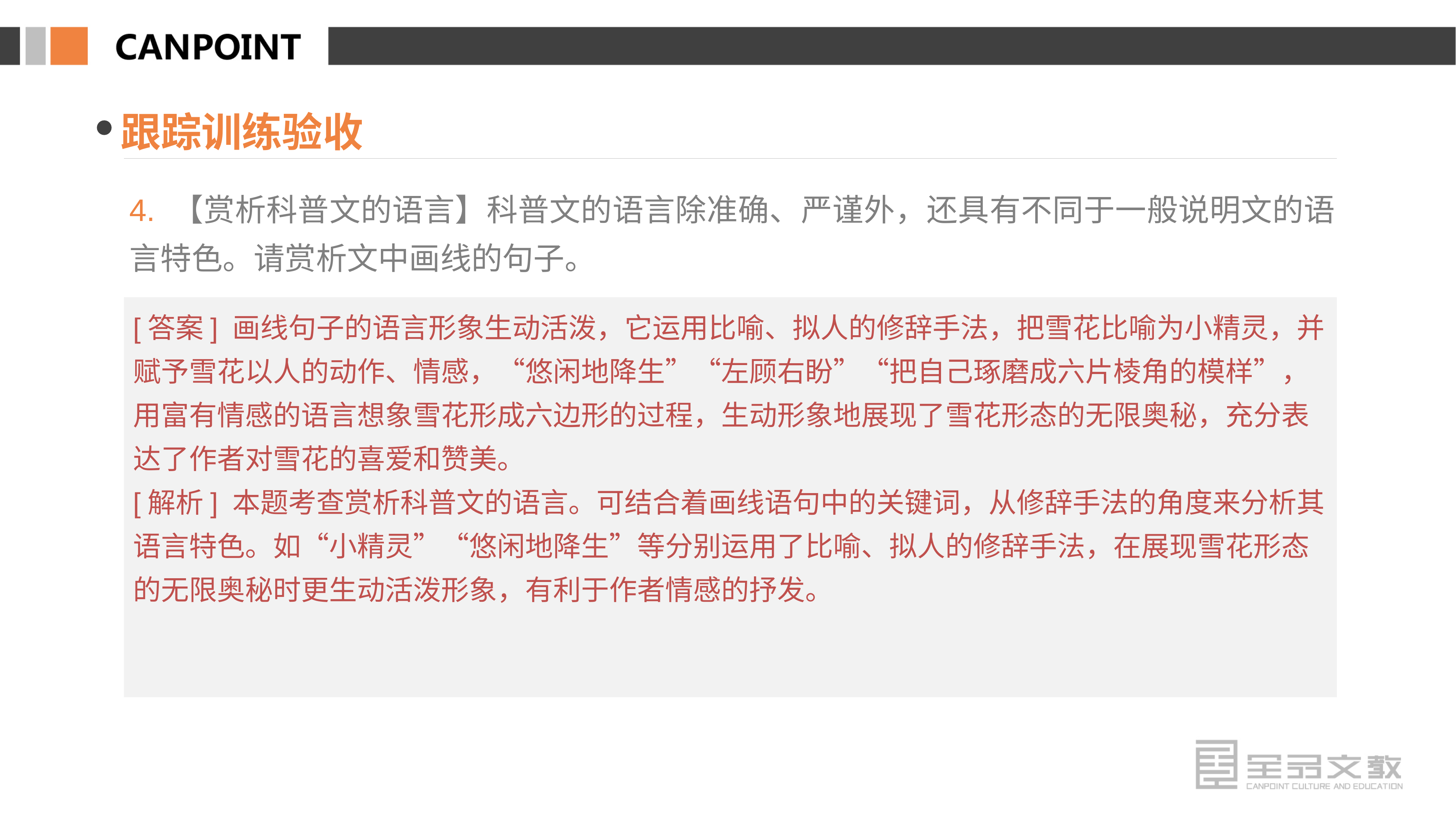

跟踪训练验收

4. 【赏析科普文的语言】科普文的语言除准确、严谨外，还具有不同于一般说明文的语言特色。请赏析文中画线的句子。
[答案] 画线句子的语言形象生动活泼，它运用比喻、拟人的修辞手法，把雪花比喻为小精灵，并赋予雪花以人的动作、情感，“悠闲地降生”“左顾右盼”“把自己琢磨成六片棱角的模样”，用富有情感的语言想象雪花形成六边形的过程，生动形象地展现了雪花形态的无限奥秘，充分表达了作者对雪花的喜爱和赞美。
[解析] 本题考查赏析科普文的语言。可结合着画线语句中的关键词，从修辞手法的角度来分析其语言特色。如“小精灵”“悠闲地降生”等分别运用了比喻、拟人的修辞手法，在展现雪花形态的无限奥秘时更生动活泼形象，有利于作者情感的抒发。